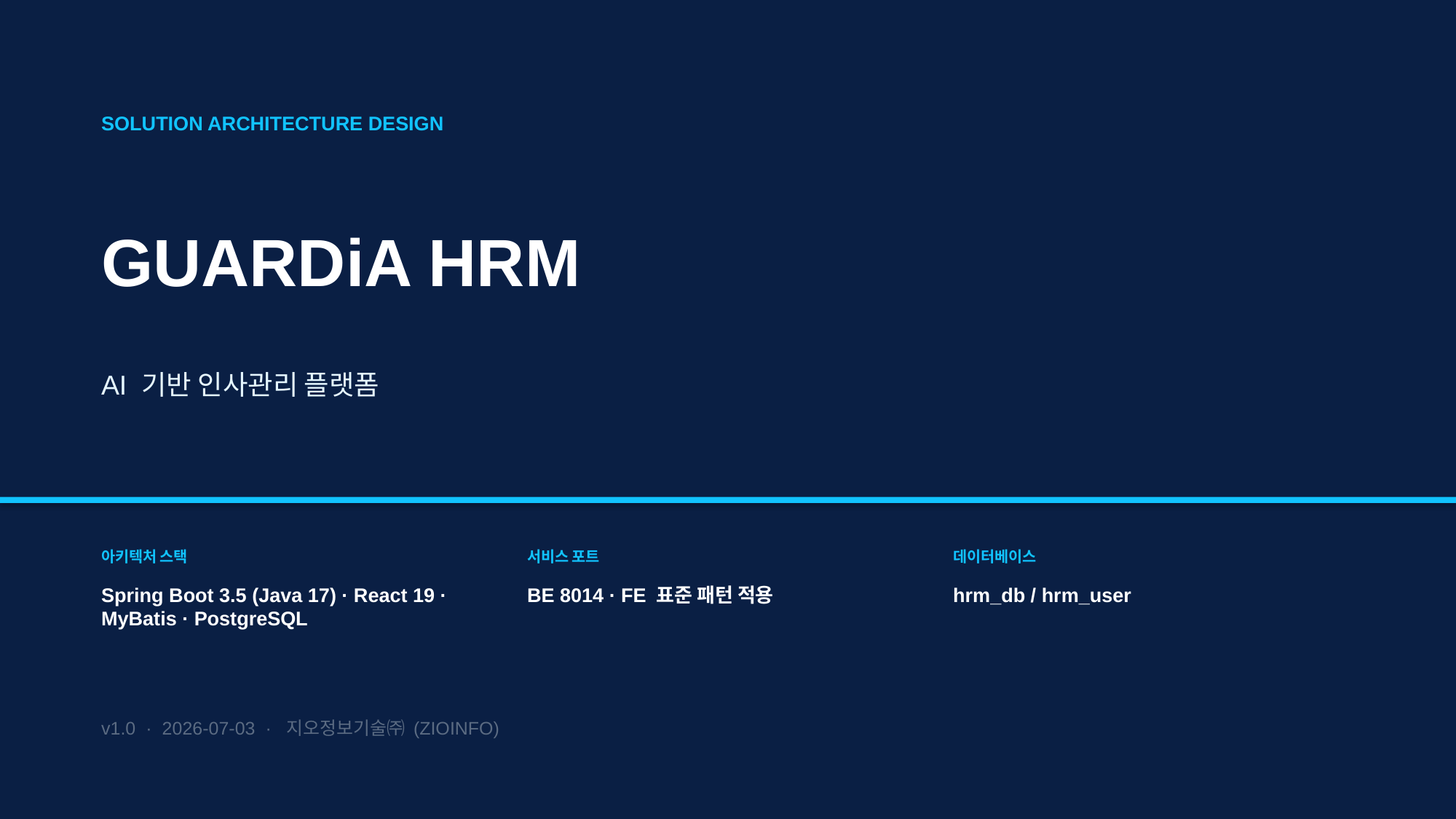

SOLUTION ARCHITECTURE DESIGN
GUARDiA HRM
AI 기반 인사관리 플랫폼

아키텍처 스택
서비스 포트
데이터베이스
Spring Boot 3.5 (Java 17) · React 19 · MyBatis · PostgreSQL
BE 8014 · FE 표준 패턴 적용
hrm_db / hrm_user
v1.0  ·  2026-07-03  ·  지오정보기술㈜ (ZIOINFO)